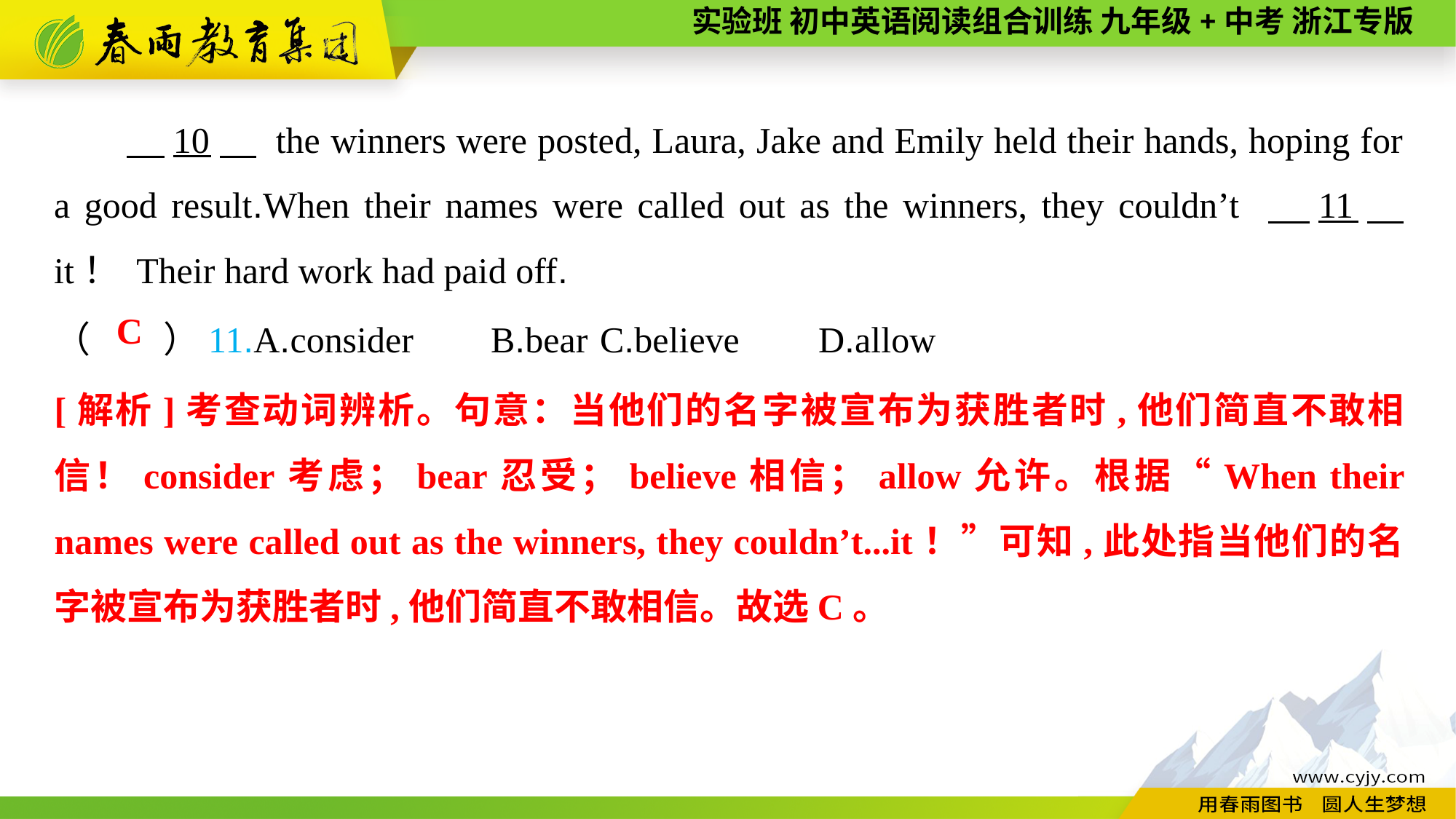

10　 the winners were posted, Laura, Jake and Emily held their hands, hoping for a good result.When their names were called out as the winners, they couldn’t 　11　 it！ Their hard work had paid off.
（　　）11.A.consider	B.bear	C.believe	D.allow
C
[解析]考查动词辨析。句意：当他们的名字被宣布为获胜者时,他们简直不敢相信！consider考虑；bear忍受；believe相信；allow允许。根据“When their names were called out as the winners, they couldn’t...it！”可知,此处指当他们的名字被宣布为获胜者时,他们简直不敢相信。故选C。